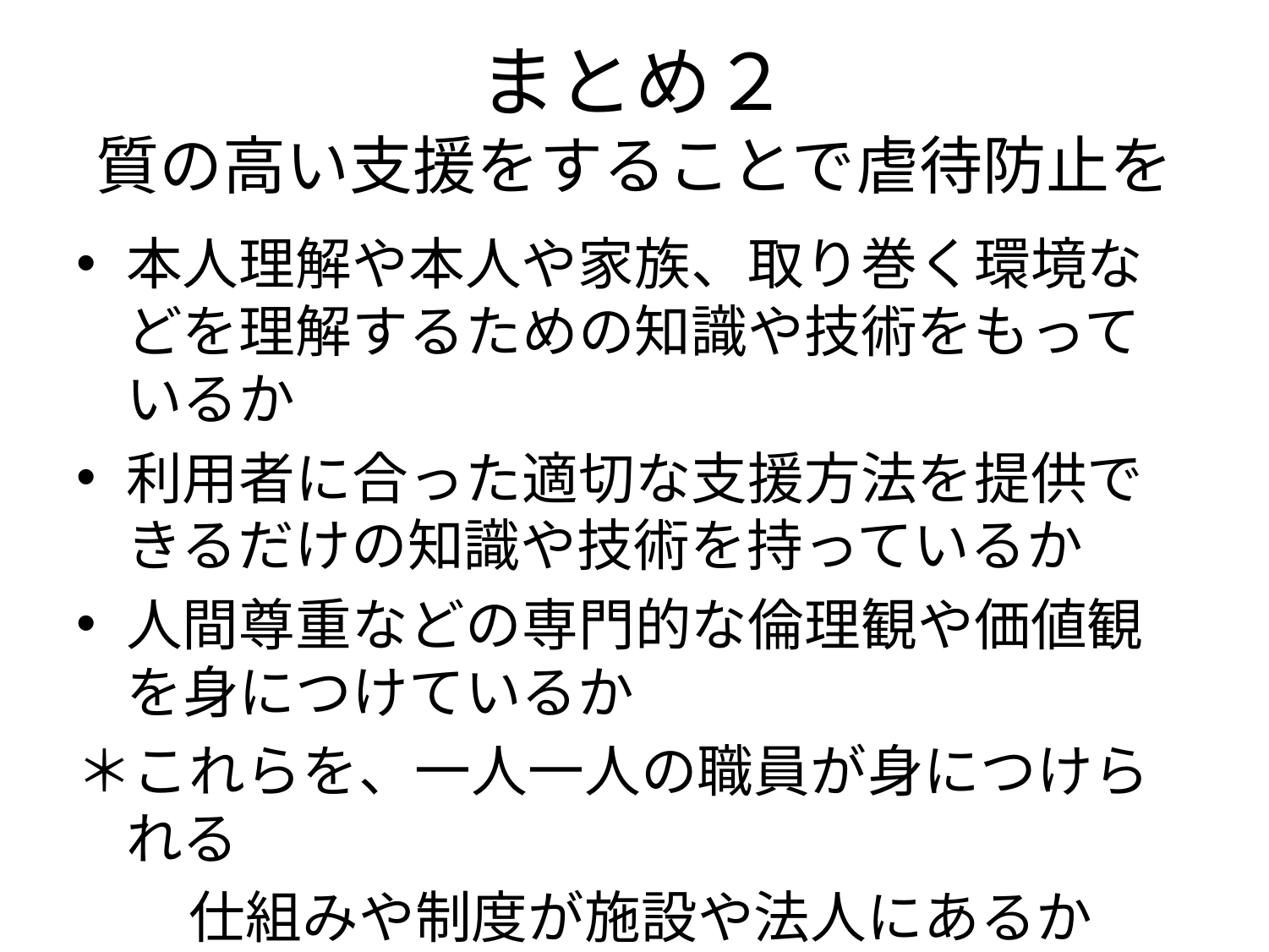

# まとめ２ 質の高い支援をすることで虐待防止を
本人理解や本人や家族、取り巻く環境などを理解するための知識や技術をもっているか
利用者に合った適切な支援方法を提供できるだけの知識や技術を持っているか
人間尊重などの専門的な倫理観や価値観を身につけているか
＊これらを、一人一人の職員が身につけられる
　　仕組みや制度が施設や法人にあるか